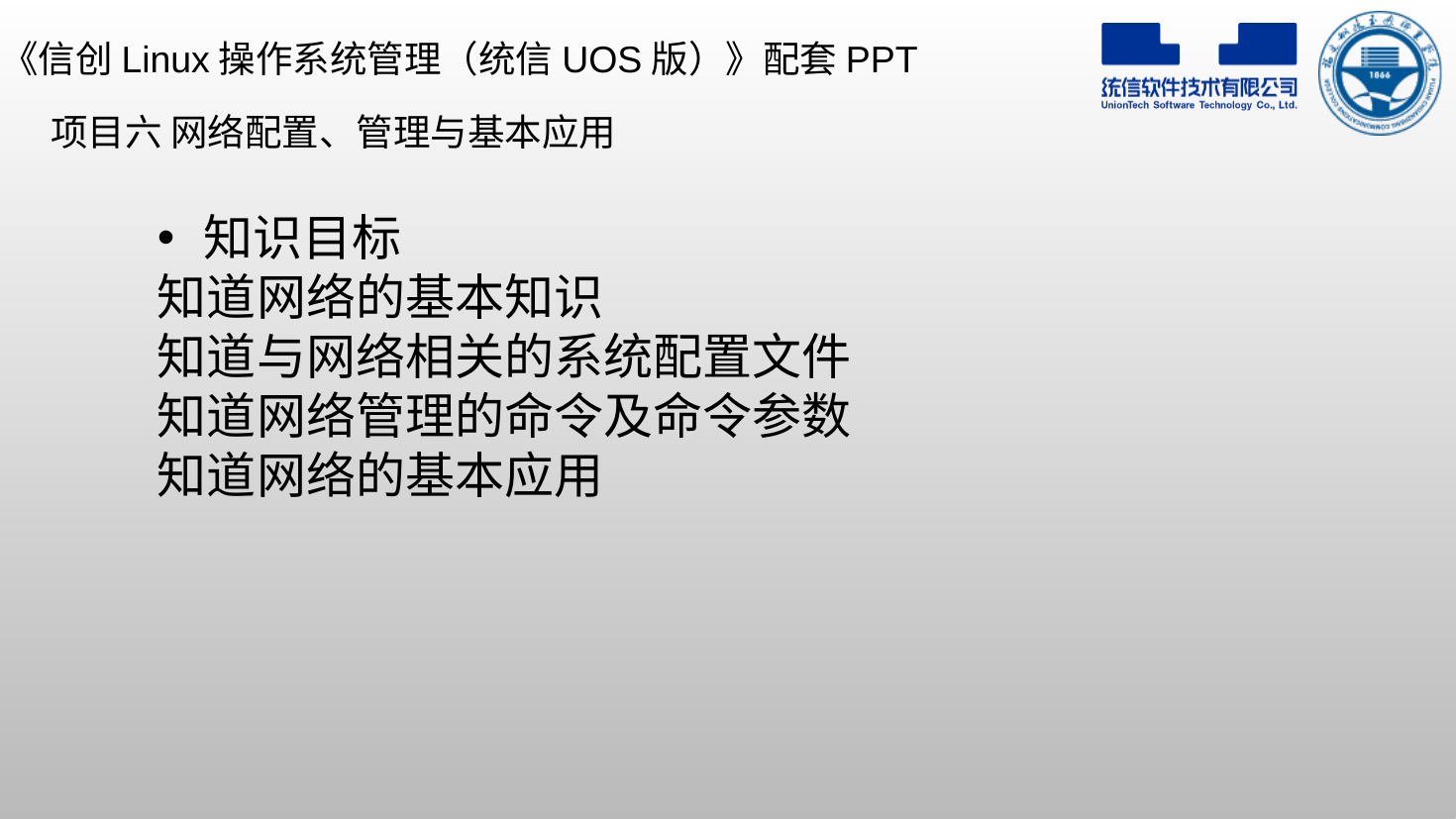

项目六 网络配置、管理与基本应用
知识目标
知道网络的基本知识
知道与网络相关的系统配置文件
知道网络管理的命令及命令参数
知道网络的基本应用